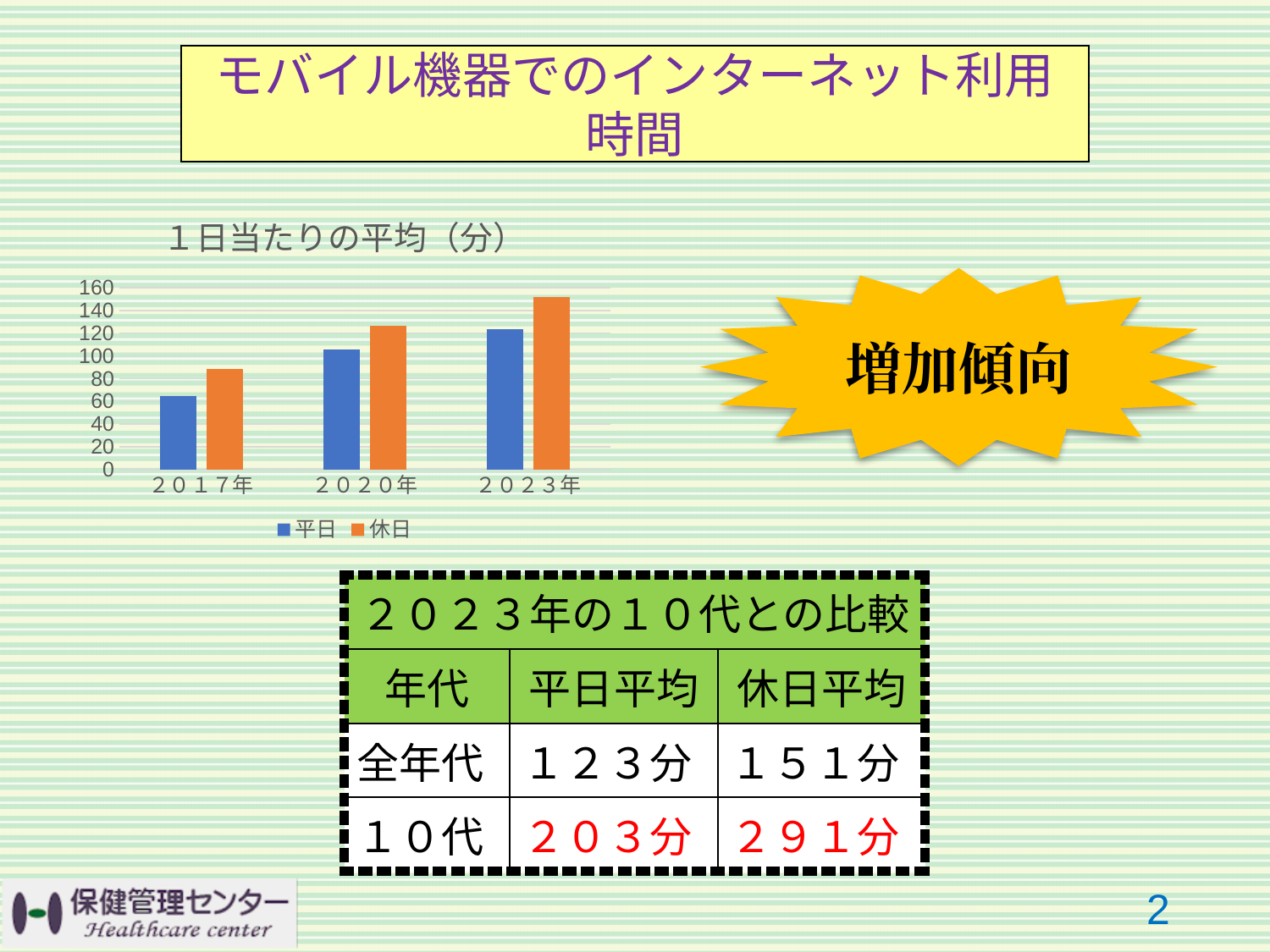

モバイル機器でのインターネット利用時間

### Chart: １日当たりの平均（分）

| Category | 平日 | 休日 |
|---|---|---|
| ２０１７年 | 64.7 | 88.6 |
| ２０２０年 | 105.8 | 126.4 |
| ２０２３年 | 123.1 | 151.4 |
増加傾向
| ２０２３年の１０代との比較 |  |  |
| --- | --- | --- |
| 年代 | 平日平均 | 休日平均 |
| 全年代 | １２３分 | １５１分 |
| １０代 | ２０３分 | ２９１分 |
2